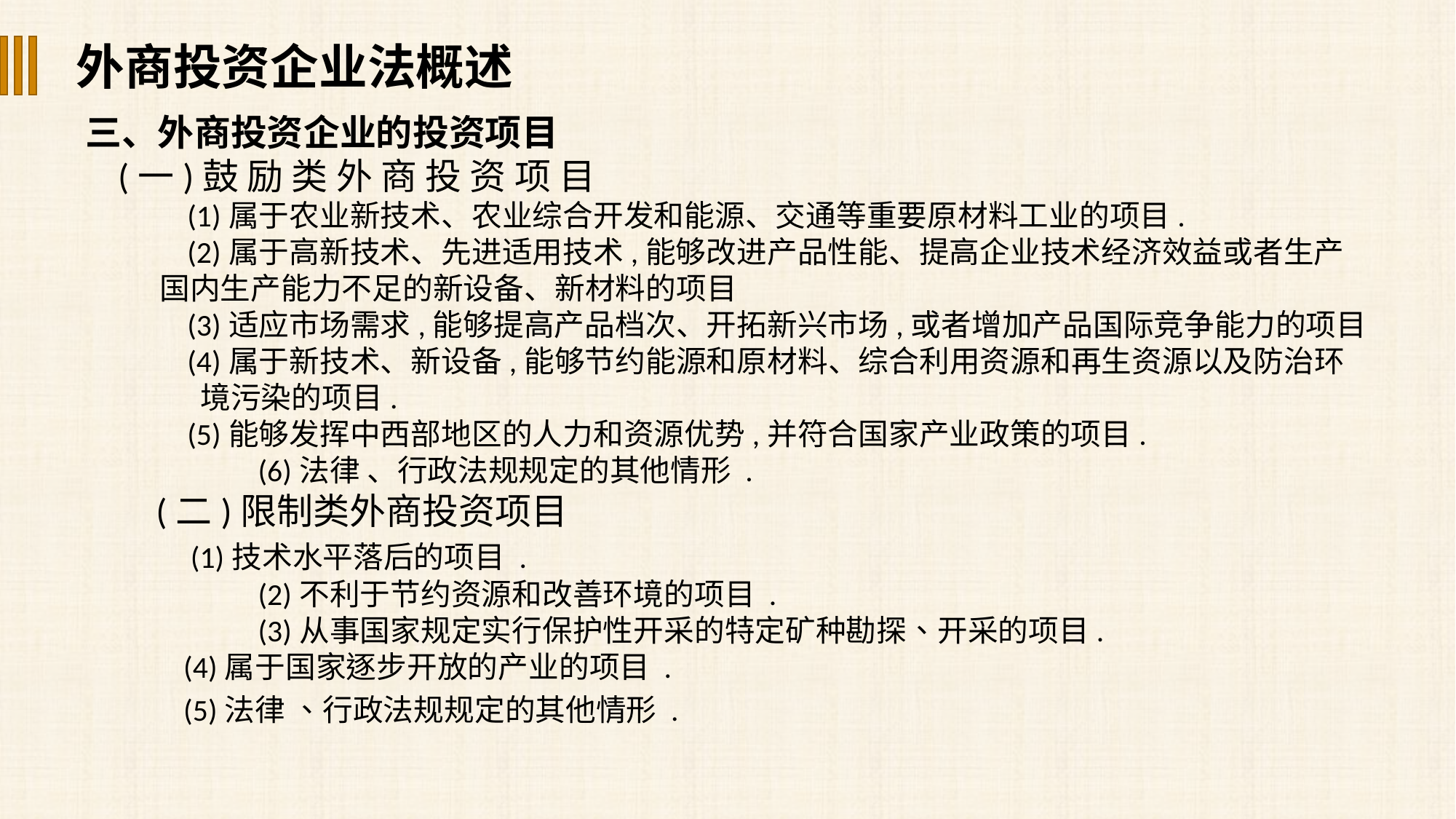

外商投资企业法概述

三、外商投资企业的投资项目
    (一)鼓 励 类 外 商 投 资 项 目
    (1)属于农业新技术、农业综合开发和能源、交通等重要原材料工业的项目.
    (2)属于高新技术、先进适用技术,能够改进产品性能、提高企业技术经济效益或者生产
国内生产能力不足的新设备、新材料的项目
    (3)适应市场需求,能够提高产品档次、开拓新兴市场,或者增加产品国际竞争能力的项目
    (4)属于新技术、新设备,能够节约能源和原材料、综合利用资源和再生资源以及防治环
     境污染的项目.
    (5)能够发挥中西部地区的人力和资源优势,并符合国家产业政策的项目.
     (6)法律 、行政法规规定的其他情形 .
 (二)限制类外商投资项目
    (1)技术水平落后的项目 .
     (2)不利于节约资源和改善环境的项目 .
     (3)从事国家规定实行保护性开采的特定矿种勘探、开采的项目.
     (4)属于国家逐步开放的产业的项目 .
     (5)法律 、行政法规规定的其他情形 .